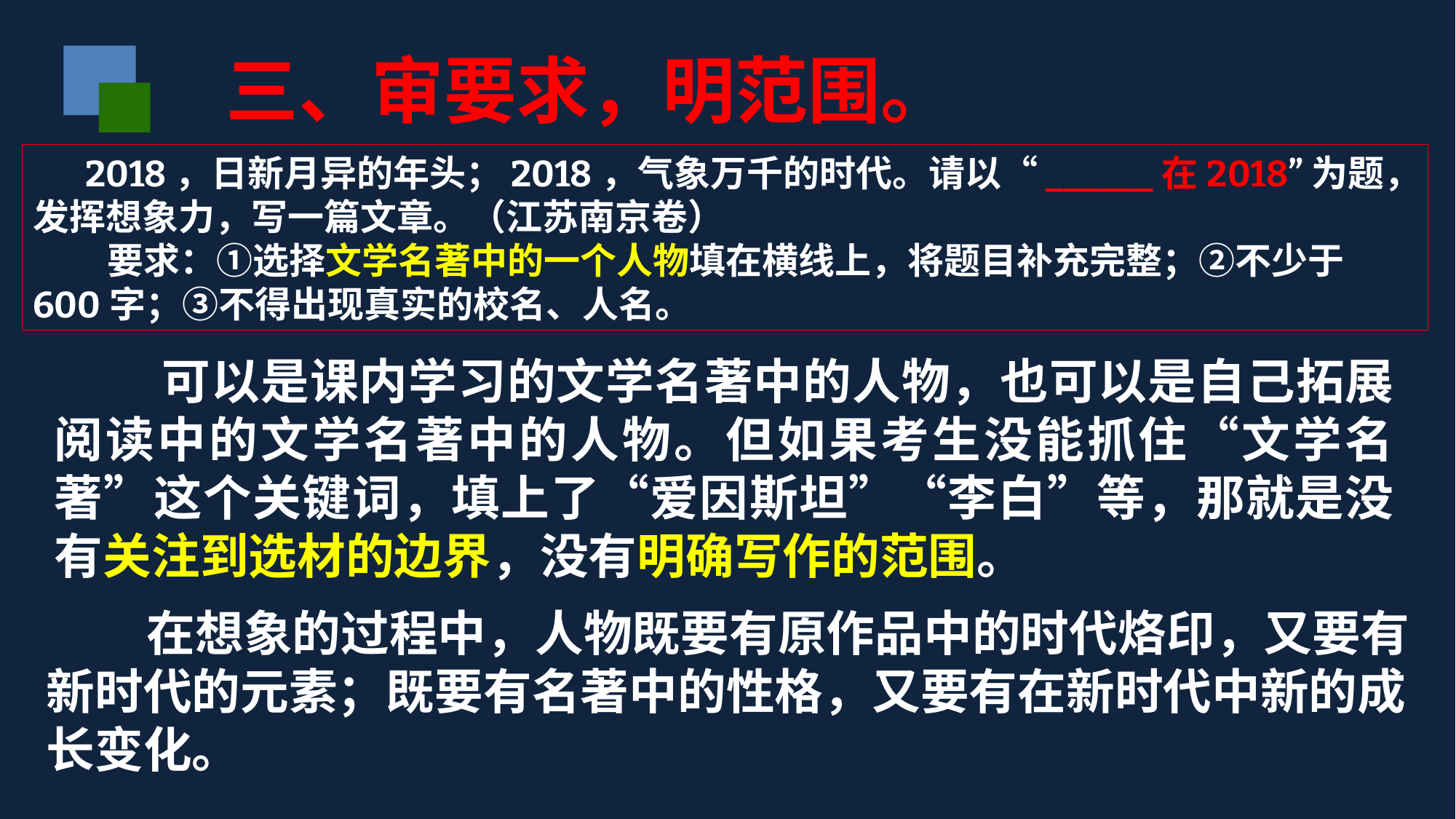

三、审要求，明范围。

        2018，日新月异的年头；2018，气象万千的时代。请以“______在2018”为题，发挥想象力，写一篇文章。（江苏南京卷）
        要求：①选择文学名著中的一个人物填在横线上，将题目补充完整；②不少于600字；③不得出现真实的校名、人名。
     可以是课内学习的文学名著中的人物，也可以是自己拓展阅读中的文学名著中的人物。但如果考生没能抓住“文学名著”这个关键词，填上了“爱因斯坦”“李白”等，那就是没有关注到选材的边界，没有明确写作的范围。
        在想象的过程中，人物既要有原作品中的时代烙印，又要有新时代的元素；既要有名著中的性格，又要有在新时代中新的成长变化。